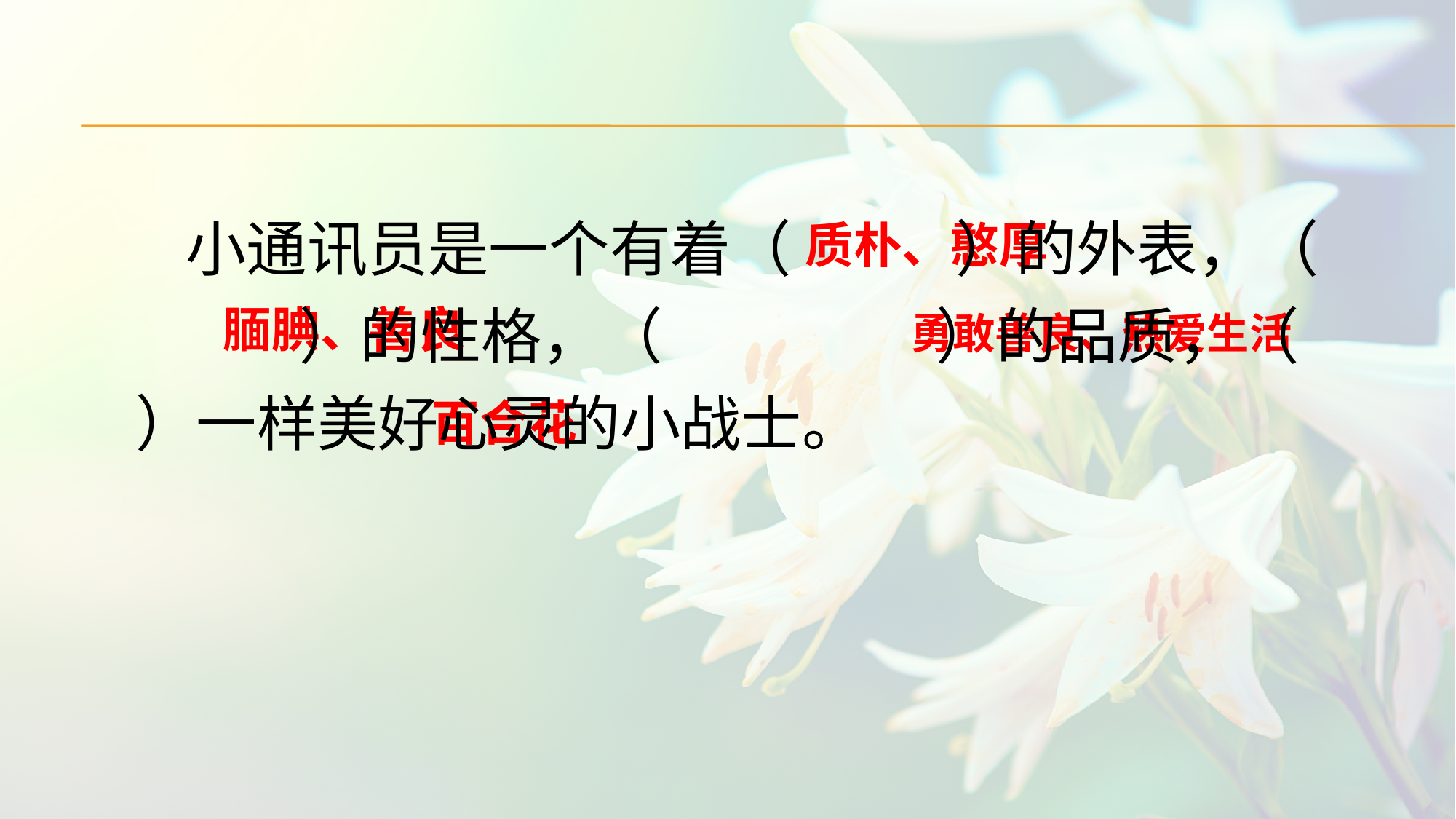

小通讯员是一个有着（            ）的外表，（                   ）的性格，（                    ）的品质，（         ）一样美好心灵的小战士。
质朴、憨厚
腼腆、善良
勇敢善良、热爱生活
百合花